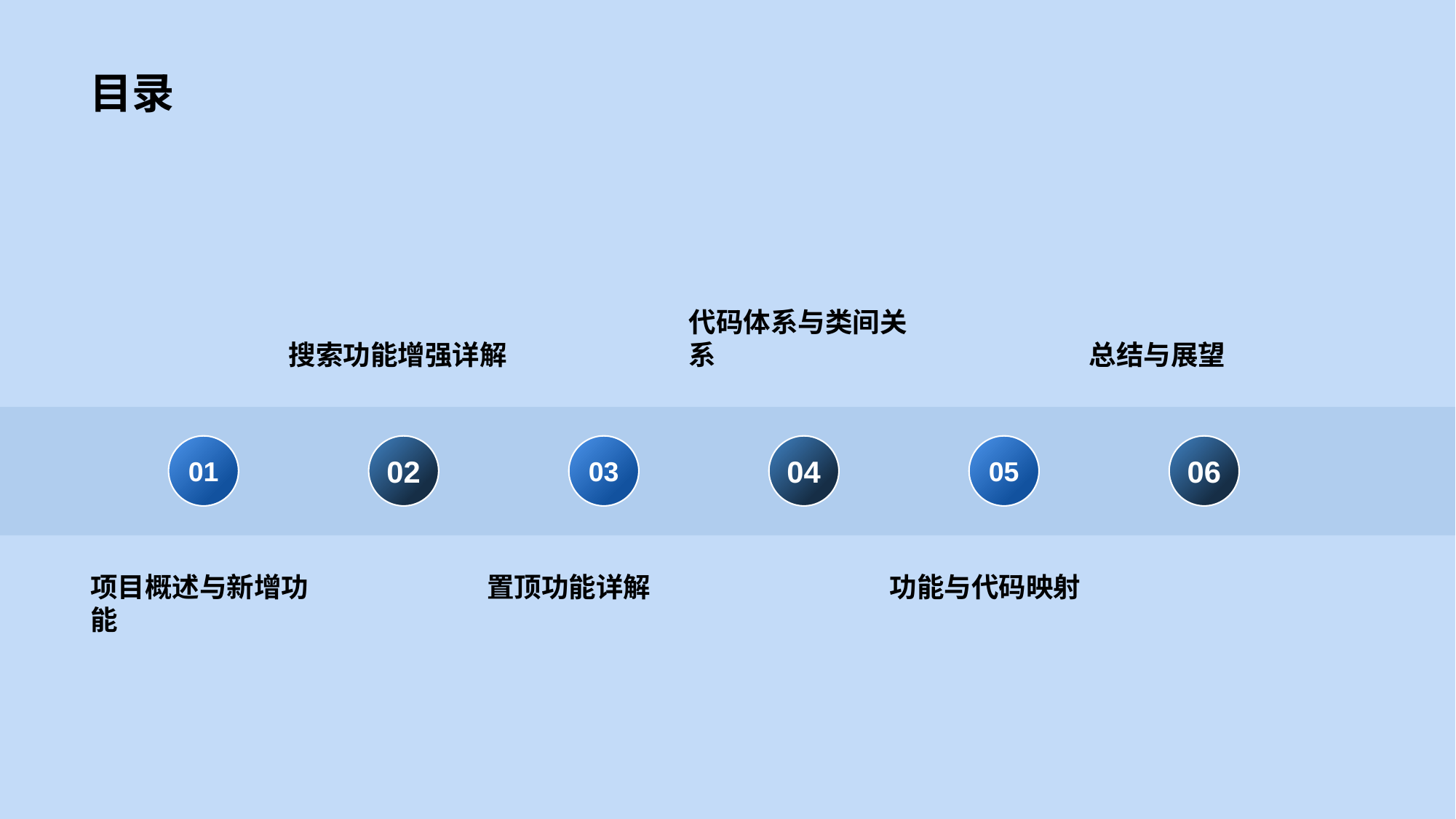

目录

搜索功能增强详解

02
代码体系与类间关系

04
总结与展望

06

01

项目概述与新增功能
03

置顶功能详解
05

功能与代码映射